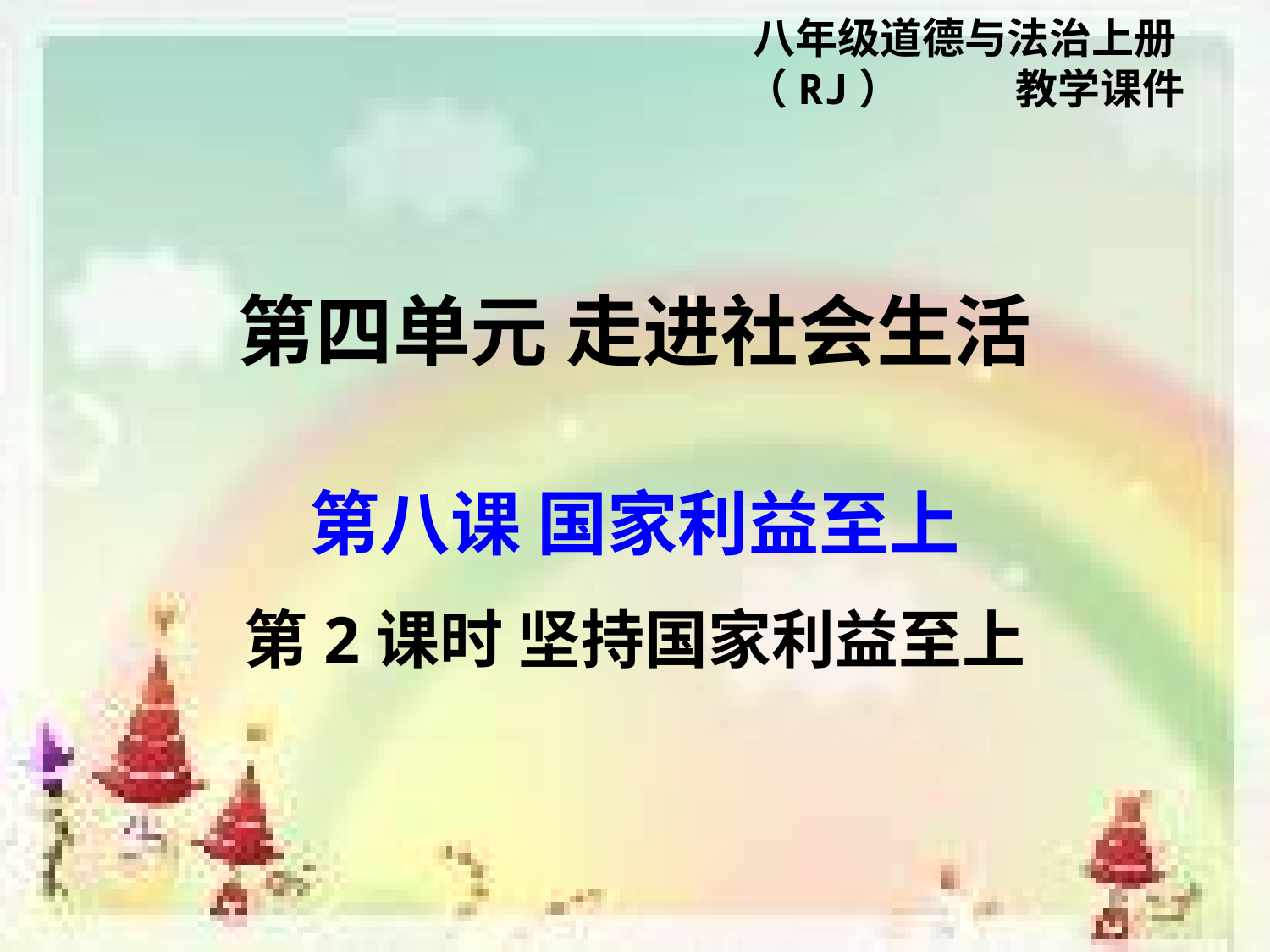

八年级道德与法治上册（RJ）            教学课件
第四单元 走进社会生活
第八课 国家利益至上
第2课时 坚持国家利益至上